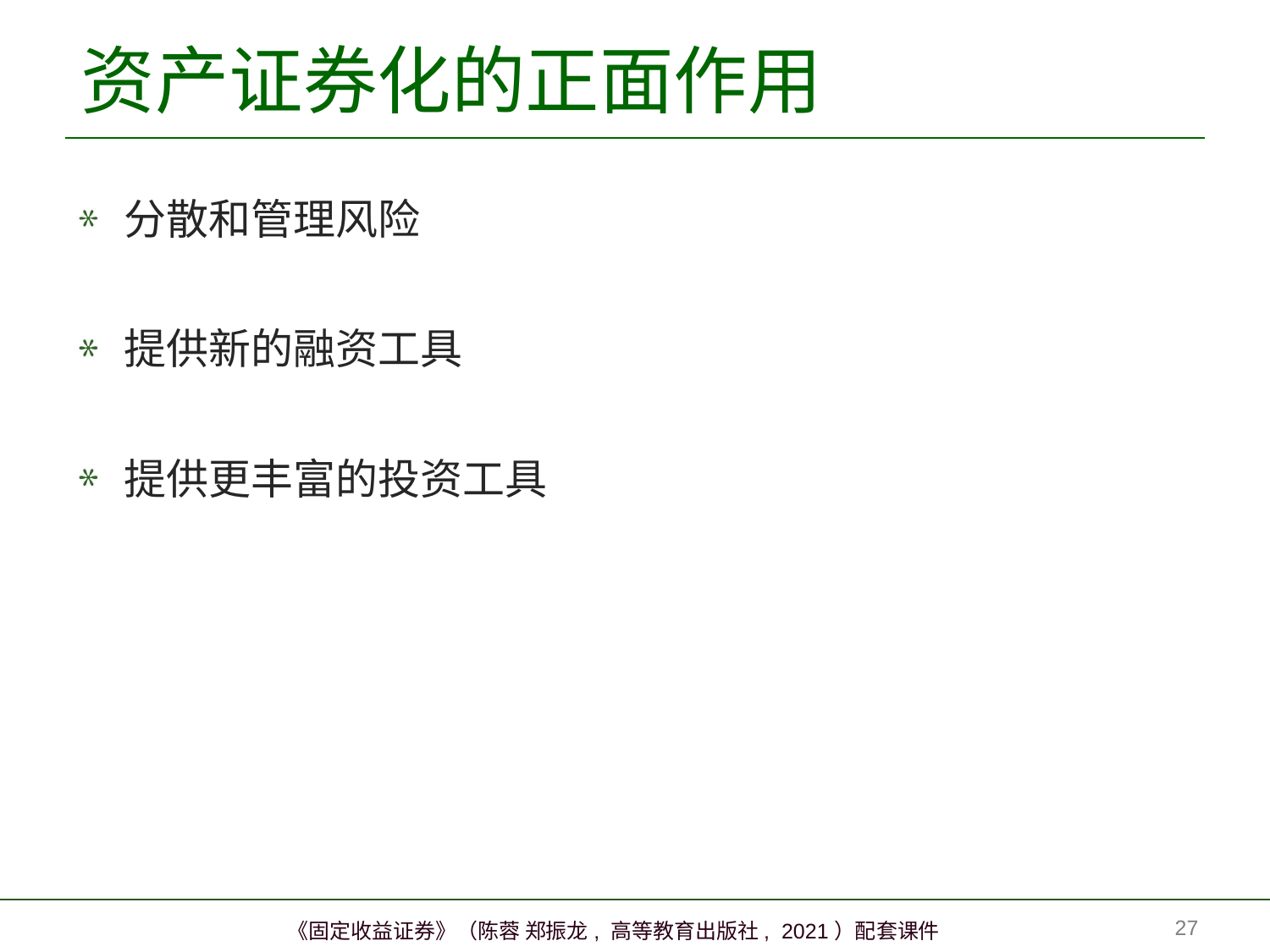

# 资产证券化的正面作用
分散和管理风险

提供新的融资工具

提供更丰富的投资工具

27